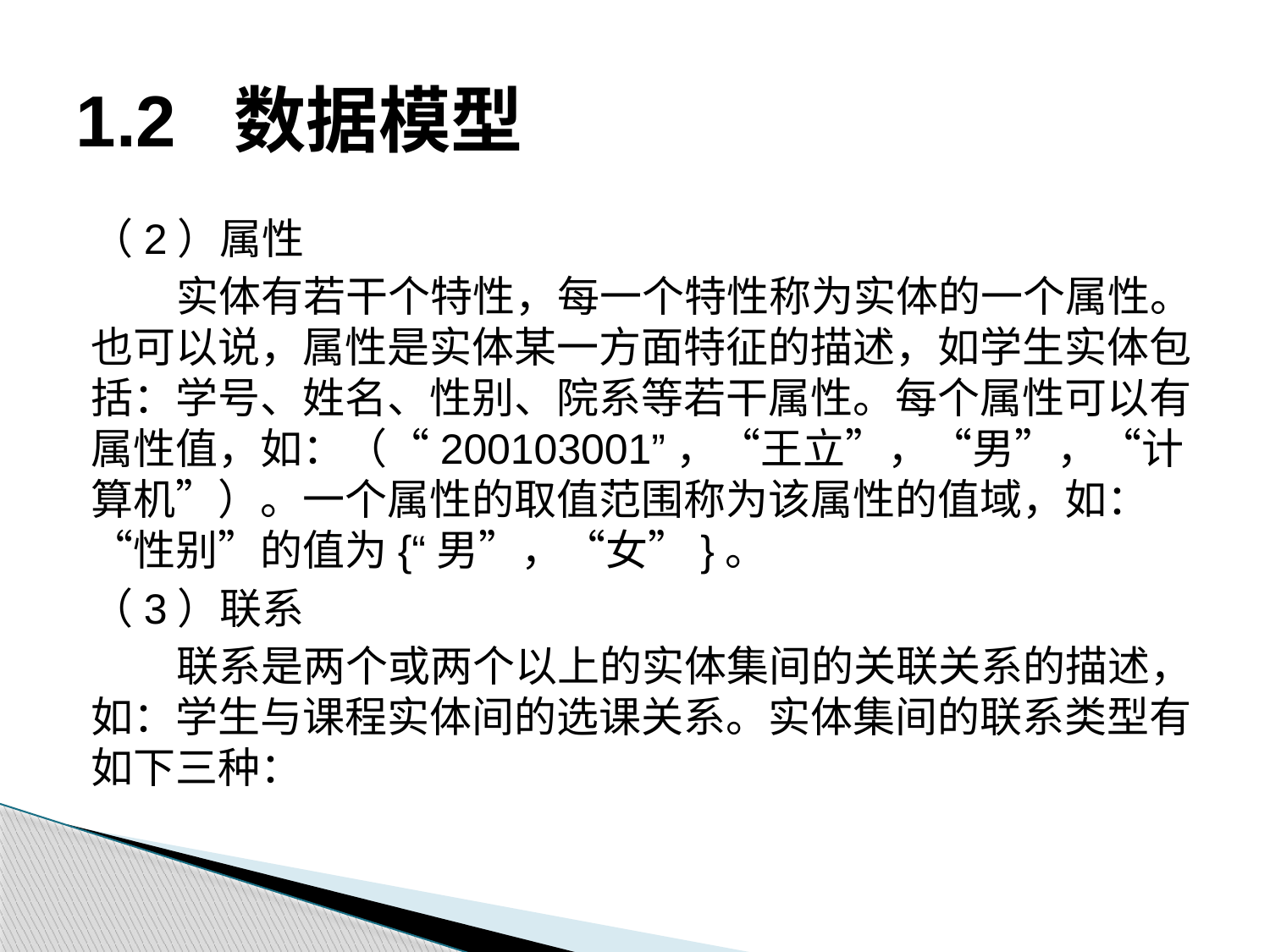

# 1.2  数据模型
（2）属性
实体有若干个特性，每一个特性称为实体的一个属性。也可以说，属性是实体某一方面特征的描述，如学生实体包括：学号、姓名、性别、院系等若干属性。每个属性可以有属性值，如：（“200103001”，“王立”，“男”，“计算机”）。一个属性的取值范围称为该属性的值域，如：“性别”的值为{“男”，“女”}。
（3）联系
联系是两个或两个以上的实体集间的关联关系的描述，如：学生与课程实体间的选课关系。实体集间的联系类型有如下三种：